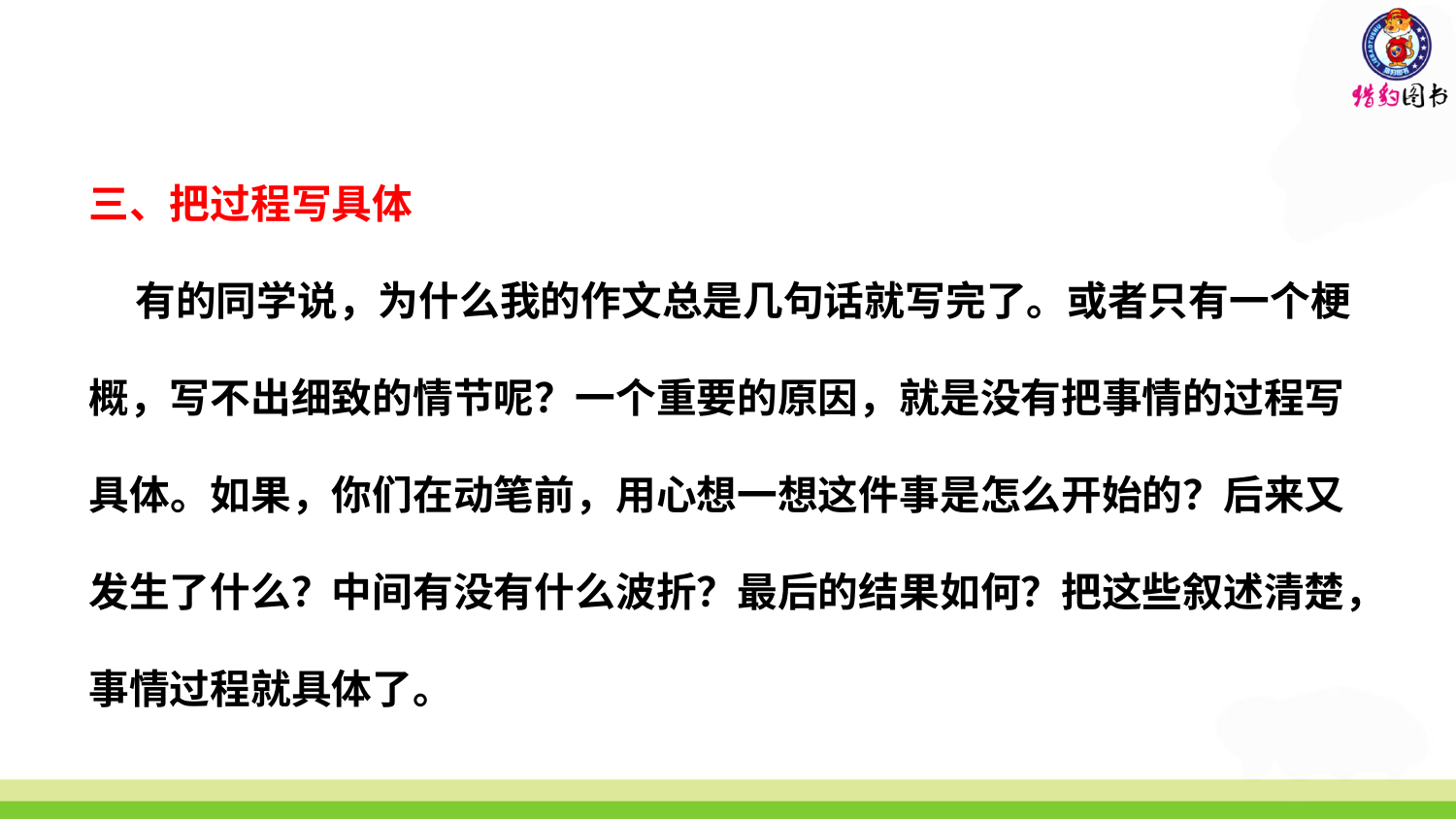

三、把过程写具体
    有的同学说，为什么我的作文总是几句话就写完了。或者只有一个梗概，写不出细致的情节呢？一个重要的原因，就是没有把事情的过程写具体。如果，你们在动笔前，用心想一想这件事是怎么开始的？后来又发生了什么？中间有没有什么波折？最后的结果如何？把这些叙述清楚，事情过程就具体了。